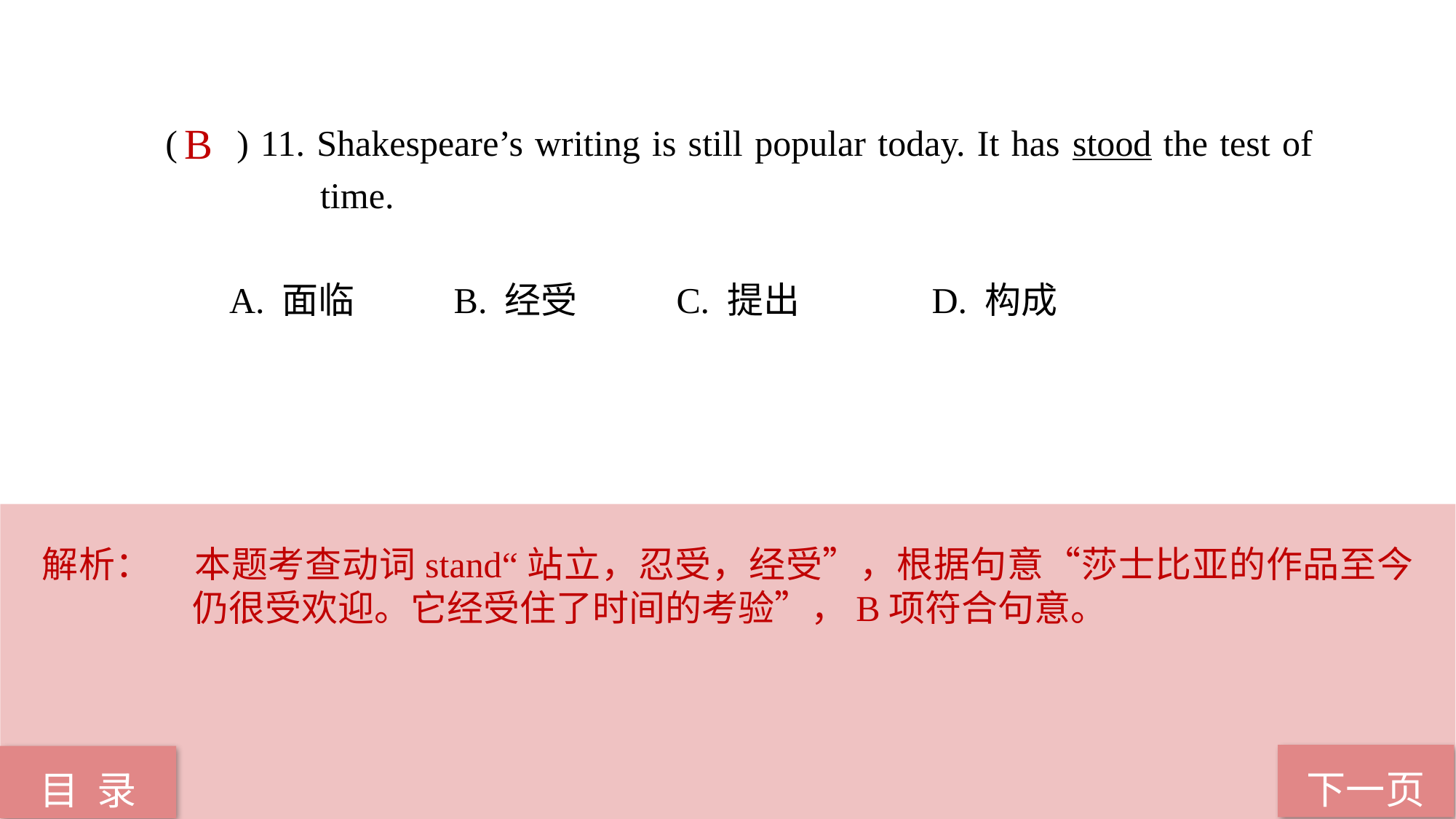

(     ) 11. Shakespeare’s writing is still popular today. It has stood the test of 	     time.

       A. 面临           B. 经受           C. 提出               D. 构成
B
解析：	本题考查动词stand“站立，忍受，经受”，根据句意“莎士比亚的作品至今仍很受欢迎。它经受住了时间的考验”，B项符合句意。